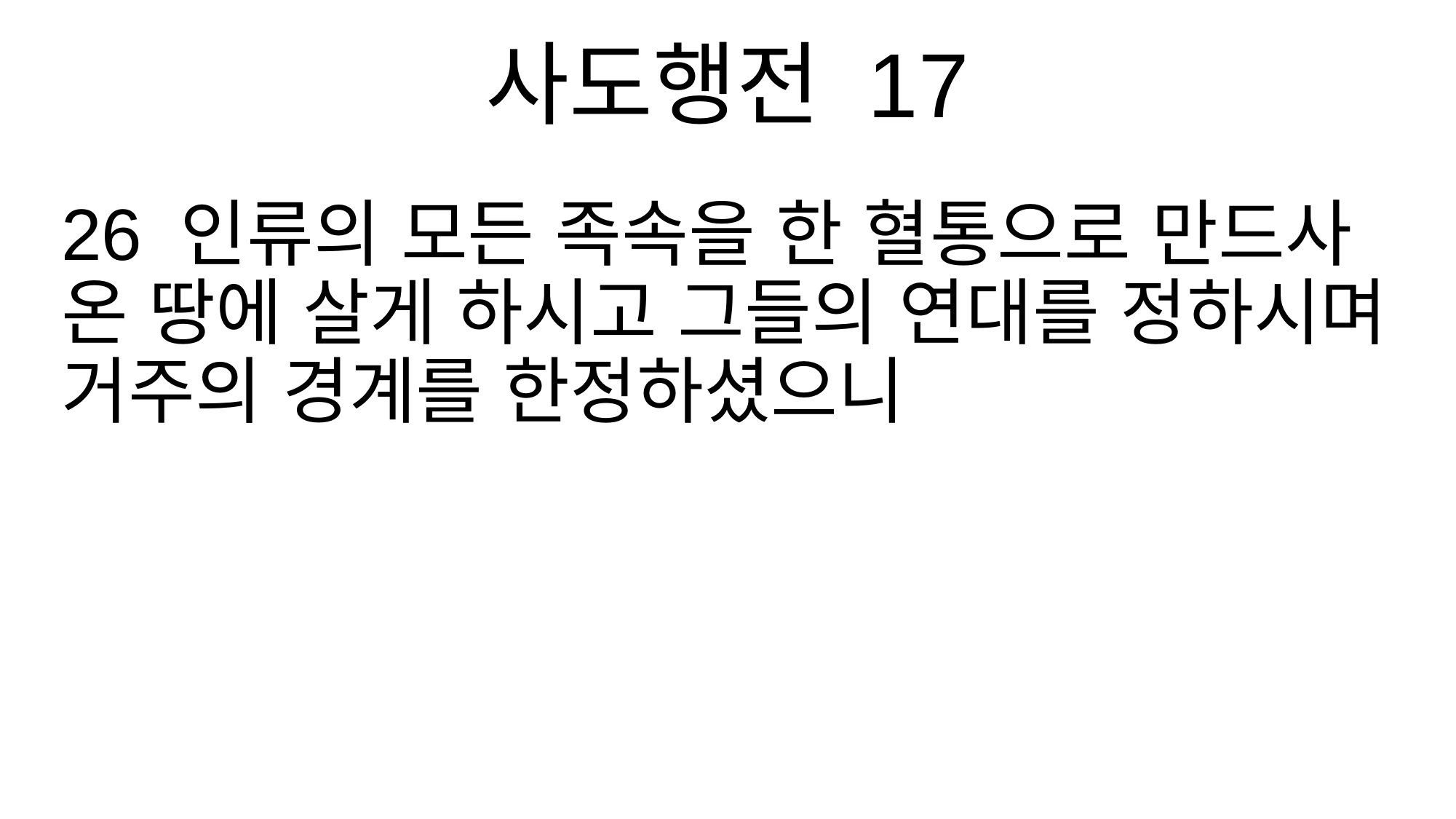

사도행전 17
26 인류의 모든 족속을 한 혈통으로 만드사 온 땅에 살게 하시고 그들의 연대를 정하시며 거주의 경계를 한정하셨으니